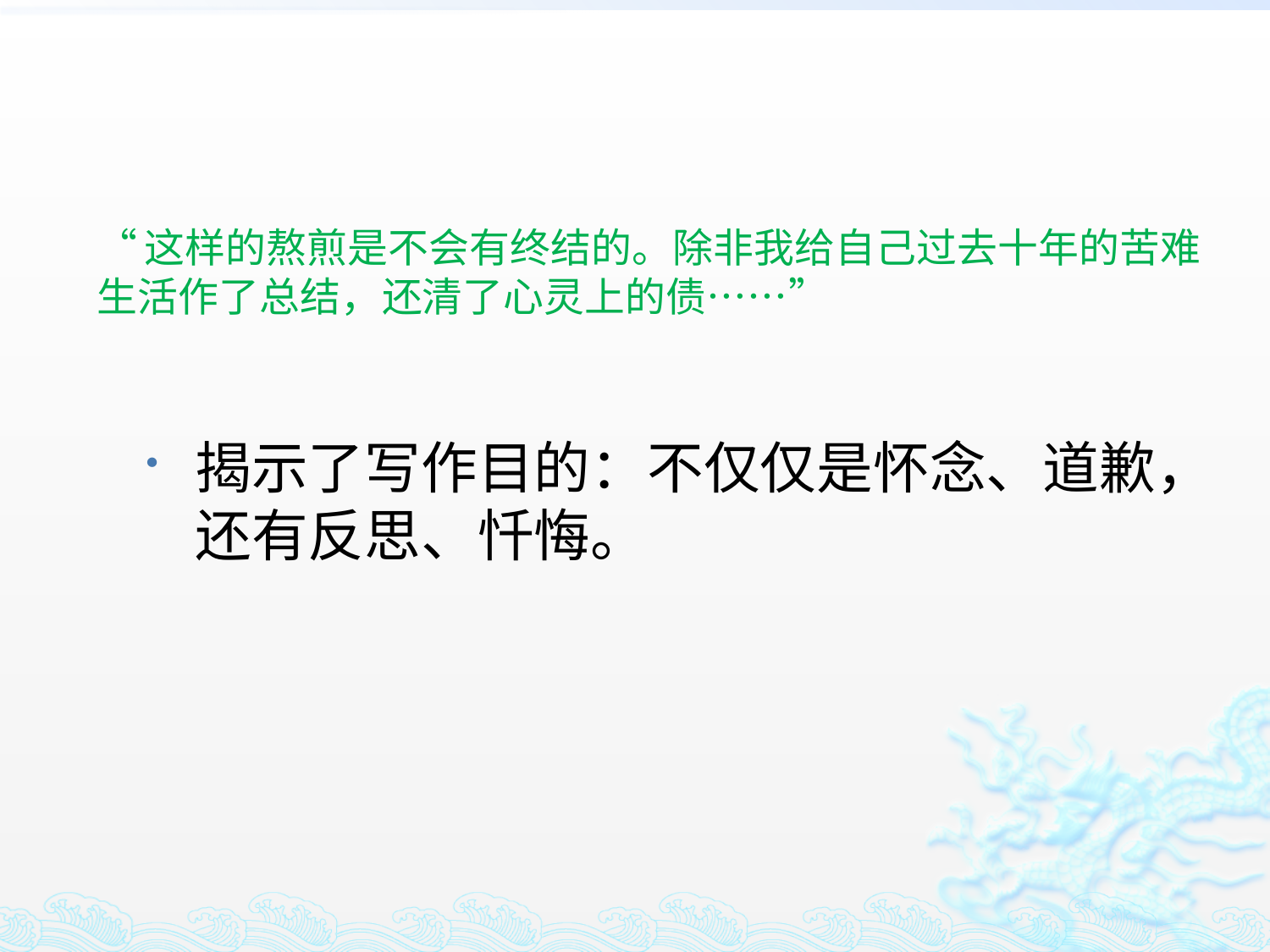

# “这样的熬煎是不会有终结的。除非我给自己过去十年的苦难生活作了总结，还清了心灵上的债……”
揭示了写作目的：不仅仅是怀念、道歉，还有反思、忏悔。